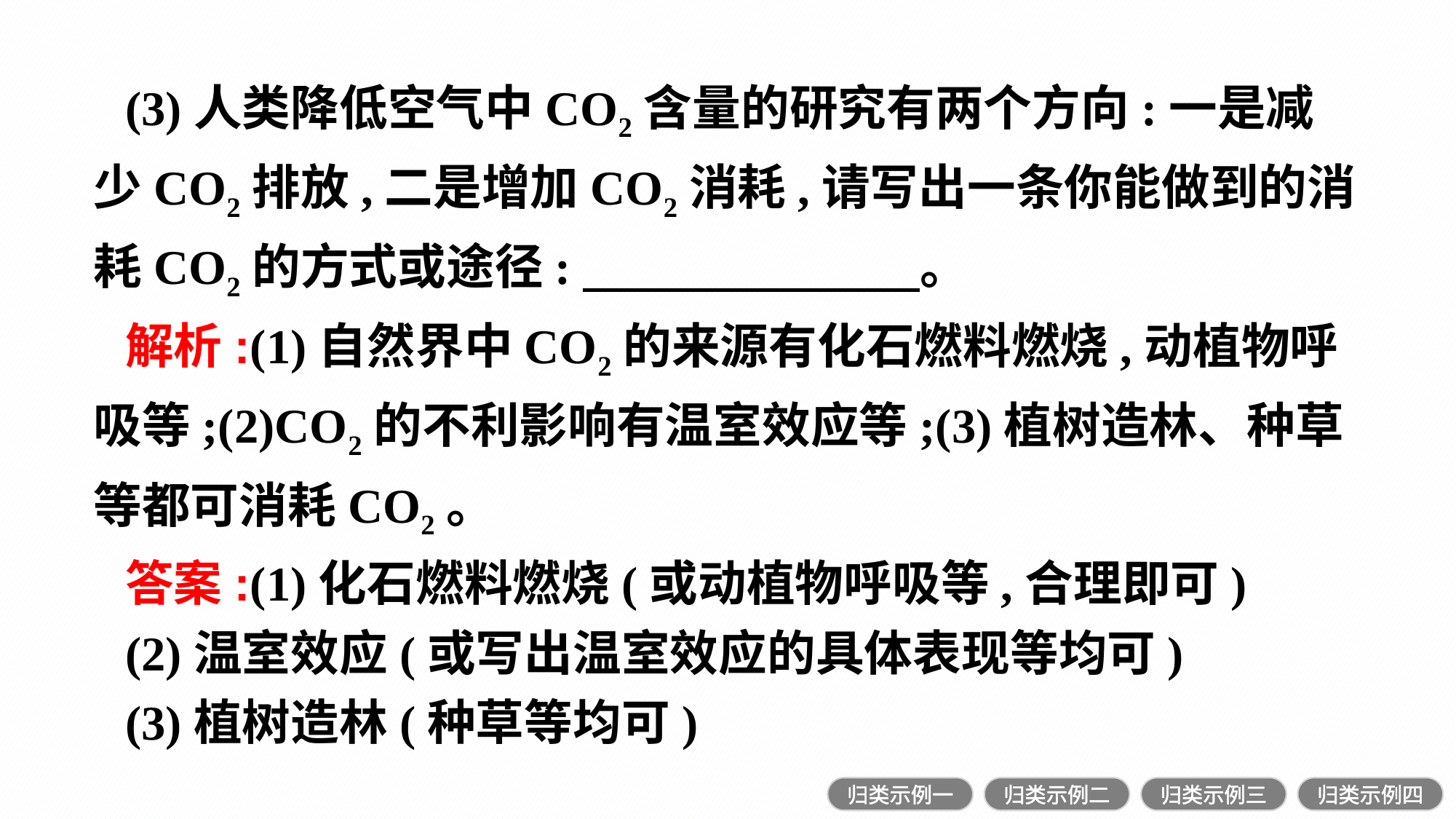

(3)人类降低空气中CO2含量的研究有两个方向:一是减少CO2排放,二是增加CO2消耗,请写出一条你能做到的消耗CO2的方式或途径:　                          。
解析:(1)自然界中CO2的来源有化石燃料燃烧,动植物呼吸等;(2)CO2的不利影响有温室效应等;(3)植树造林、种草等都可消耗CO2。
答案:(1)化石燃料燃烧(或动植物呼吸等,合理即可)
(2)温室效应(或写出温室效应的具体表现等均可)
(3)植树造林(种草等均可)